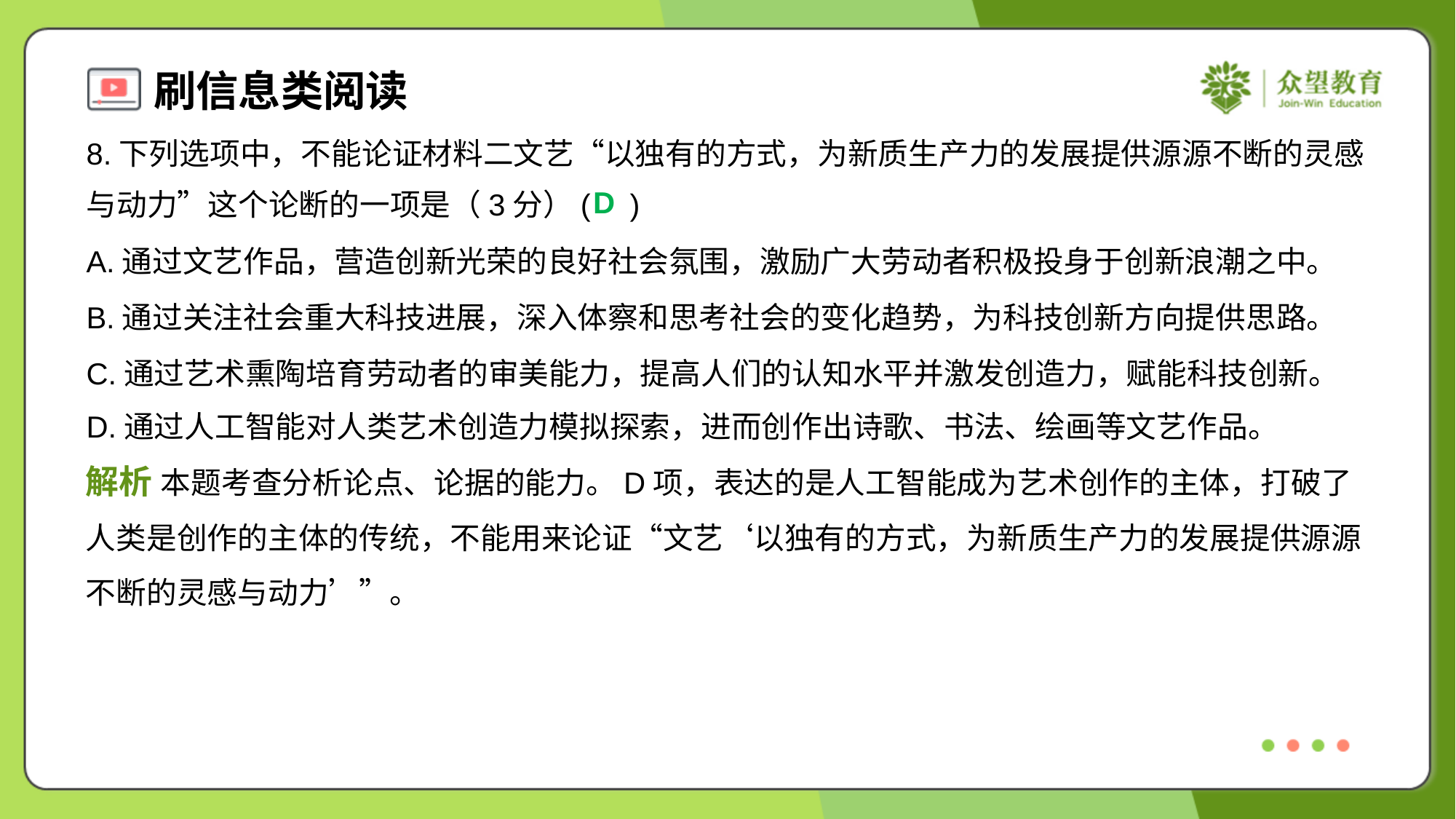

8.下列选项中，不能论证材料二文艺“以独有的方式，为新质生产力的发展提供源源不断的灵感
与动力”这个论断的一项是（3分）(     )
D
A.通过文艺作品，营造创新光荣的良好社会氛围，激励广大劳动者积极投身于创新浪潮之中。
B.通过关注社会重大科技进展，深入体察和思考社会的变化趋势，为科技创新方向提供思路。
C.通过艺术熏陶培育劳动者的审美能力，提高人们的认知水平并激发创造力，赋能科技创新。
D.通过人工智能对人类艺术创造力模拟探索，进而创作出诗歌、书法、绘画等文艺作品。
解析 本题考查分析论点、论据的能力。D项，表达的是人工智能成为艺术创作的主体，打破了
人类是创作的主体的传统，不能用来论证“文艺‘以独有的方式，为新质生产力的发展提供源源
不断的灵感与动力’”。